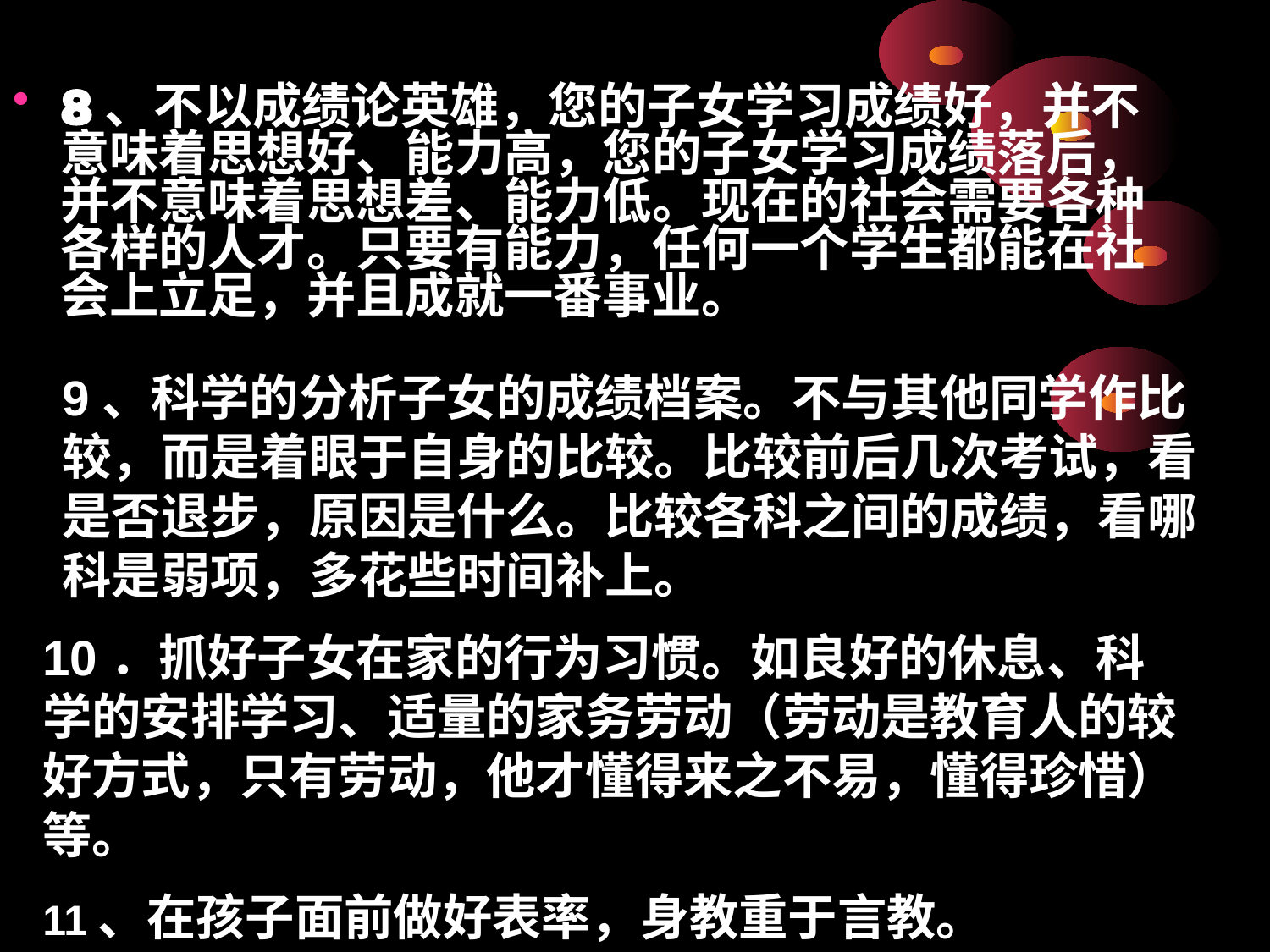

8、不以成绩论英雄，您的子女学习成绩好，并不意味着思想好、能力高，您的子女学习成绩落后，并不意味着思想差、能力低。现在的社会需要各种各样的人才。只要有能力，任何一个学生都能在社会上立足，并且成就一番事业。
9、科学的分析子女的成绩档案。不与其他同学作比较，而是着眼于自身的比较。比较前后几次考试，看是否退步，原因是什么。比较各科之间的成绩，看哪科是弱项，多花些时间补上。
10．抓好子女在家的行为习惯。如良好的休息、科学的安排学习、适量的家务劳动（劳动是教育人的较好方式，只有劳动，他才懂得来之不易，懂得珍惜）等。
11、在孩子面前做好表率，身教重于言教。